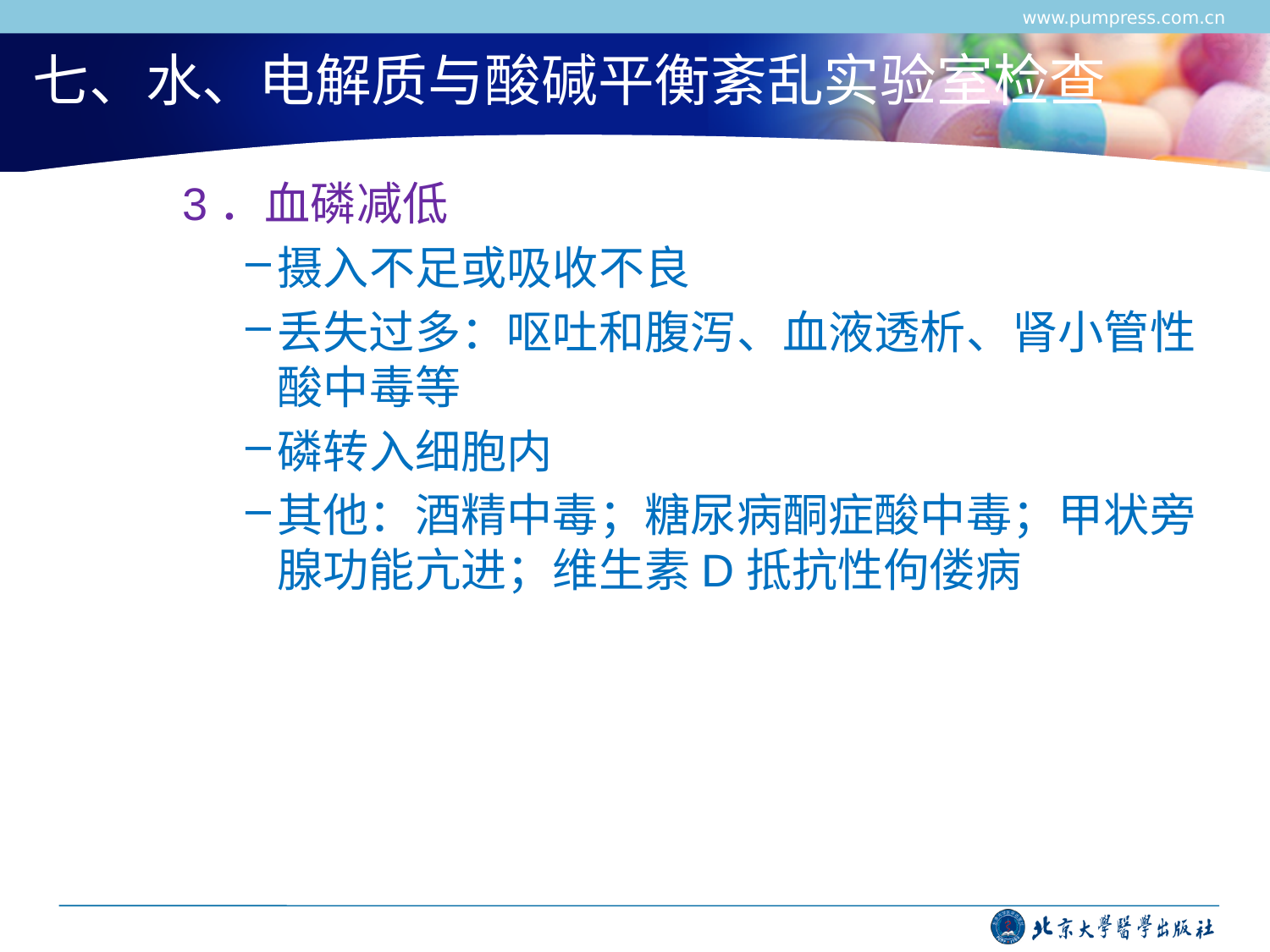

www.pumpress.com.cn
# 七、水、电解质与酸碱平衡紊乱实验室检查
3．血磷减低
摄入不足或吸收不良
丢失过多：呕吐和腹泻、血液透析、肾小管性酸中毒等
磷转入细胞内
其他：酒精中毒；糖尿病酮症酸中毒；甲状旁腺功能亢进；维生素D抵抗性佝偻病